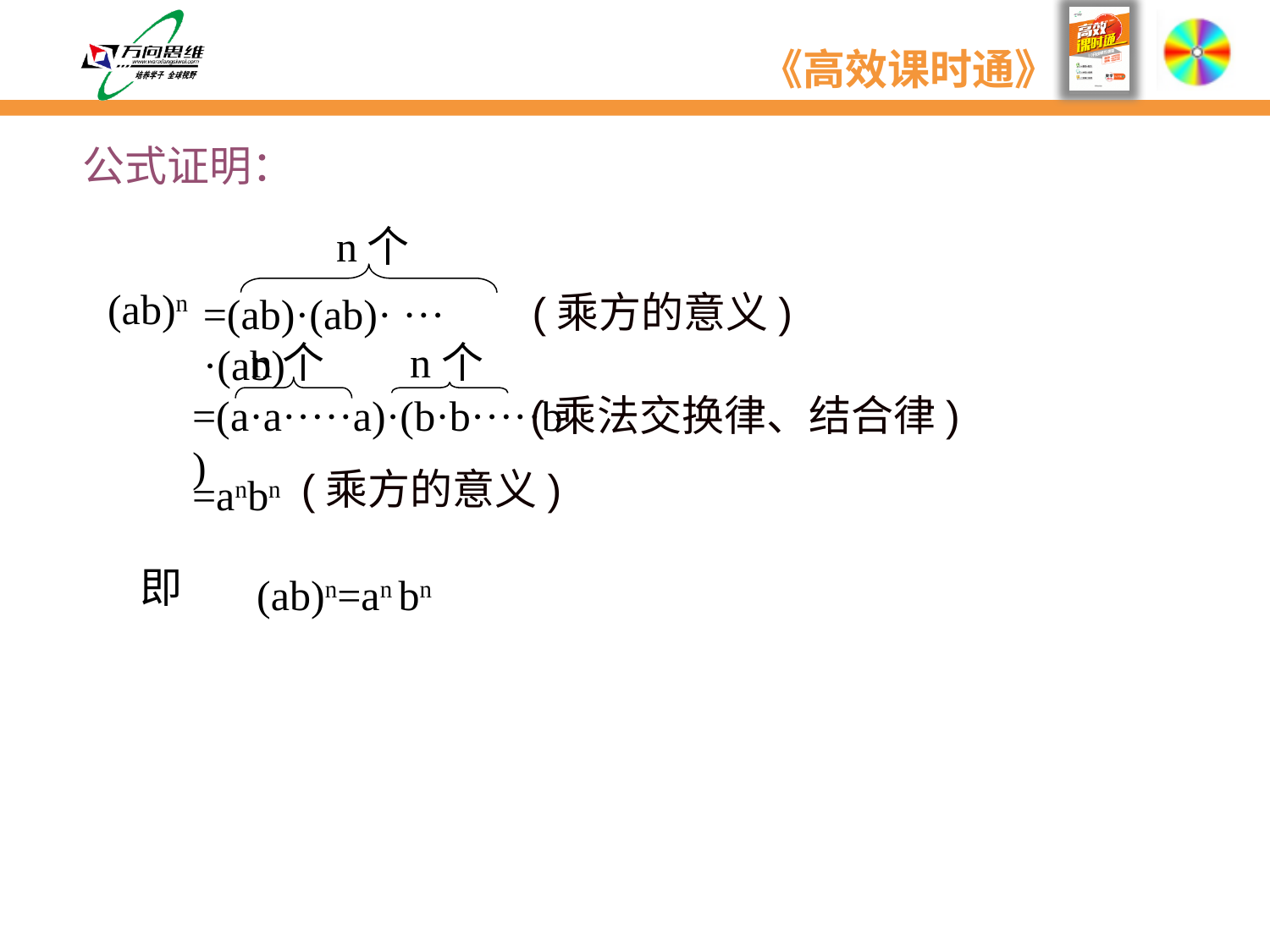

公式证明：

n个
(乘方的意义)
=(ab)·(ab)· ··· ·(ab)
(ab)n
n个

n个
=(a·a·····a)·(b·b·····b)
(乘法交换律、结合律)

(乘方的意义)
=anbn
即
(ab)n=an bn